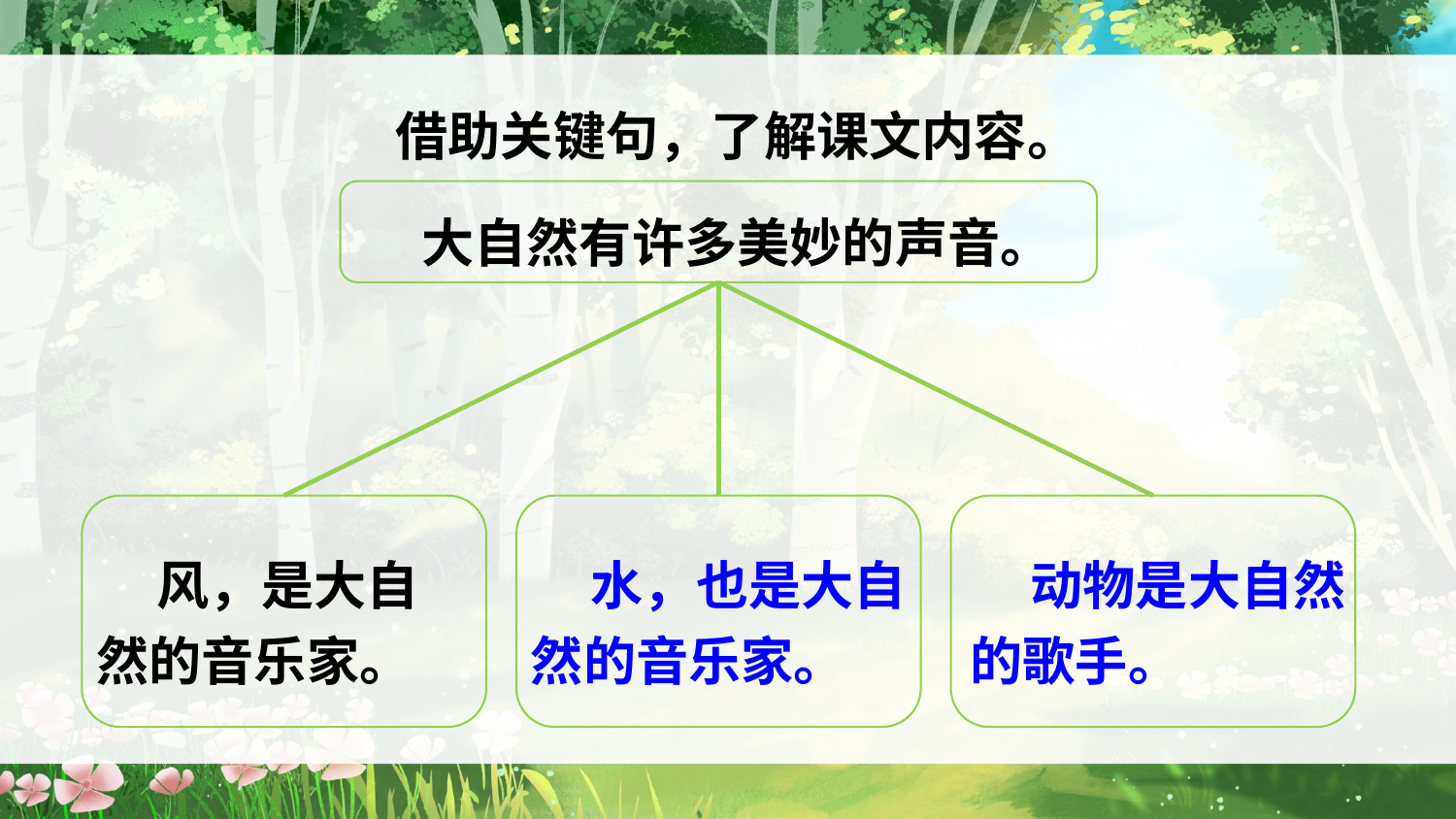

借助关键句，了解课文内容。

大自然有许多美妙的声音。

    风，是大自然的音乐家。

    水，也是大自然的音乐家。
    动物是大自然的歌手。